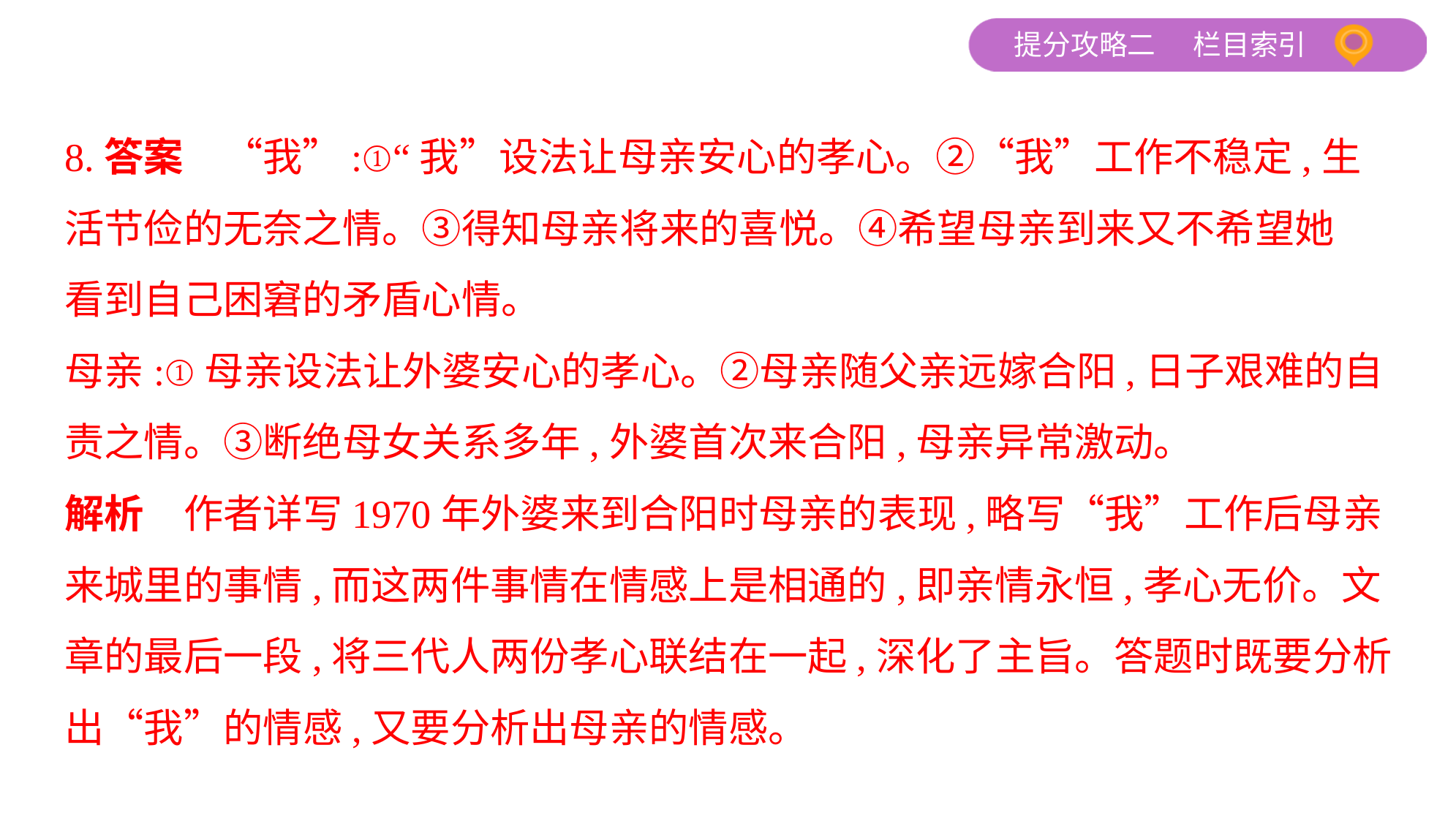

8.答案　“我”:①“我”设法让母亲安心的孝心。②“我”工作不稳定,生
活节俭的无奈之情。③得知母亲将来的喜悦。④希望母亲到来又不希望她
看到自己困窘的矛盾心情。
母亲:①母亲设法让外婆安心的孝心。②母亲随父亲远嫁合阳,日子艰难的自
责之情。③断绝母女关系多年,外婆首次来合阳,母亲异常激动。
解析　作者详写1970年外婆来到合阳时母亲的表现,略写“我”工作后母亲
来城里的事情,而这两件事情在情感上是相通的,即亲情永恒,孝心无价。文
章的最后一段,将三代人两份孝心联结在一起,深化了主旨。答题时既要分析
出“我”的情感,又要分析出母亲的情感。